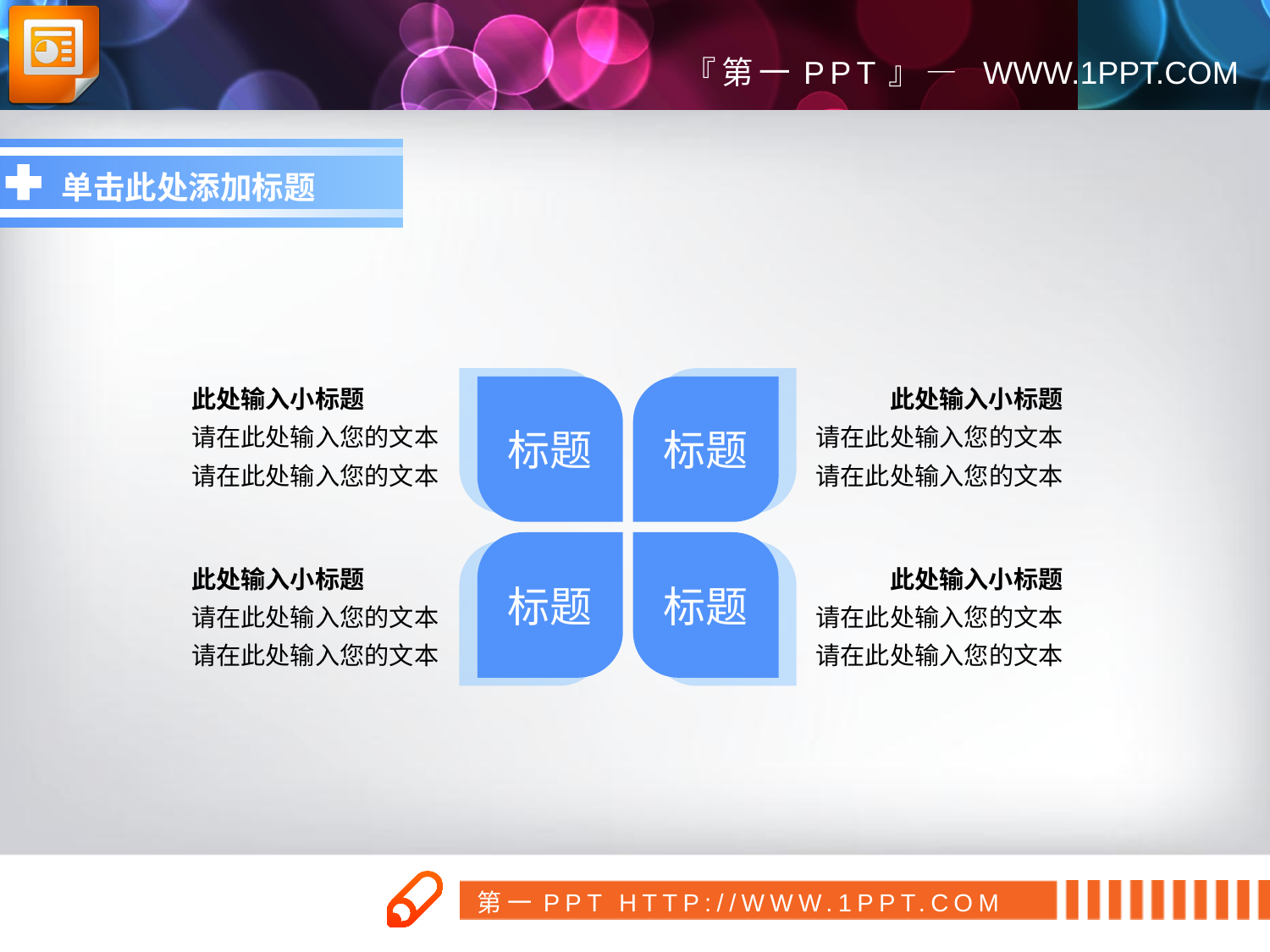

单击此处添加标题

此处输入小标题
请在此处输入您的文本
请在此处输入您的文本

标题

标题
此处输入小标题
请在此处输入您的文本
请在此处输入您的文本
标题

标题

此处输入小标题
请在此处输入您的文本
请在此处输入您的文本
此处输入小标题
请在此处输入您的文本
请在此处输入您的文本